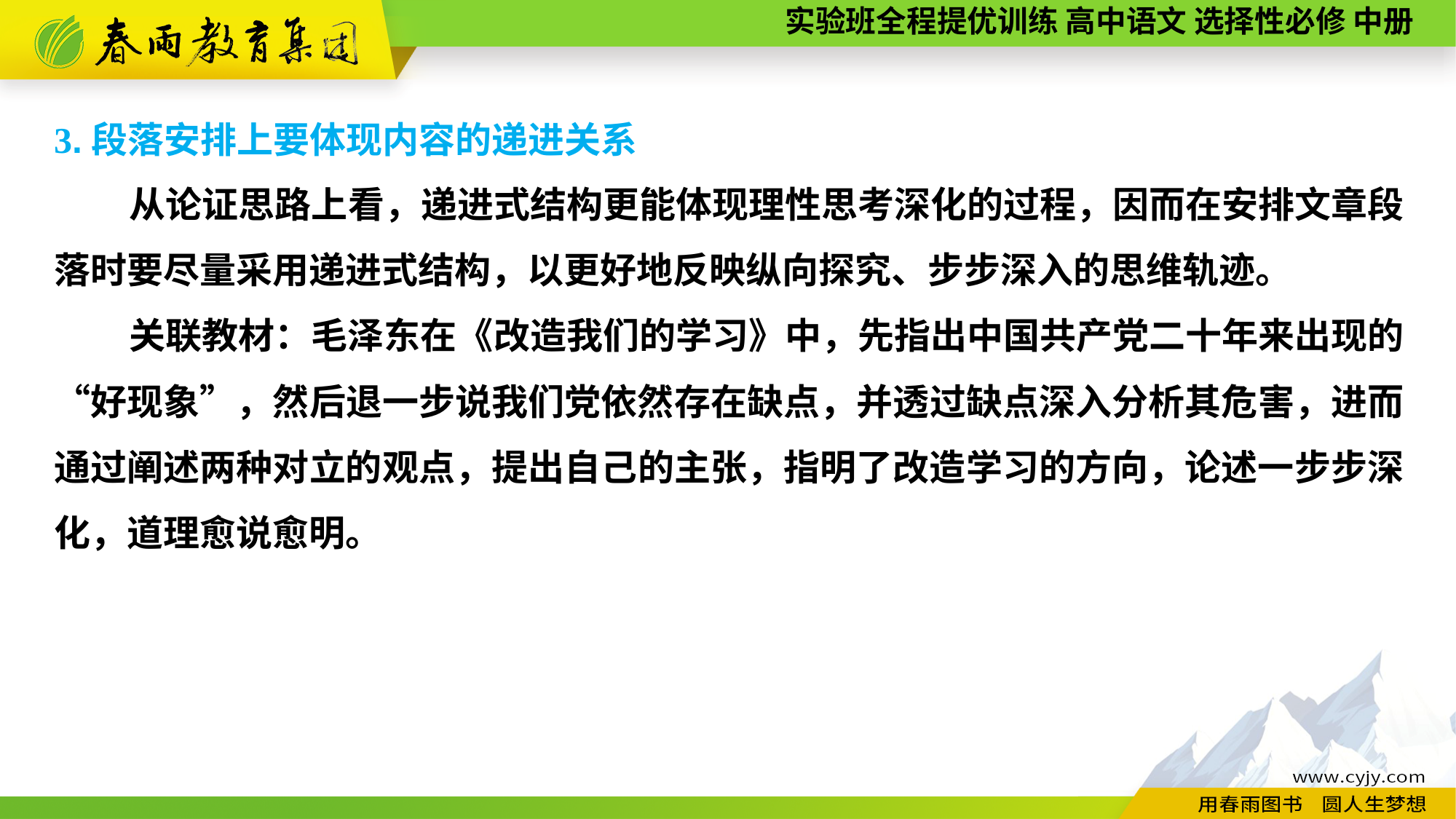

3.段落安排上要体现内容的递进关系
从论证思路上看，递进式结构更能体现理性思考深化的过程，因而在安排文章段落时要尽量采用递进式结构，以更好地反映纵向探究、步步深入的思维轨迹。
关联教材：毛泽东在《改造我们的学习》中，先指出中国共产党二十年来出现的“好现象”，然后退一步说我们党依然存在缺点，并透过缺点深入分析其危害，进而通过阐述两种对立的观点，提出自己的主张，指明了改造学习的方向，论述一步步深化，道理愈说愈明。